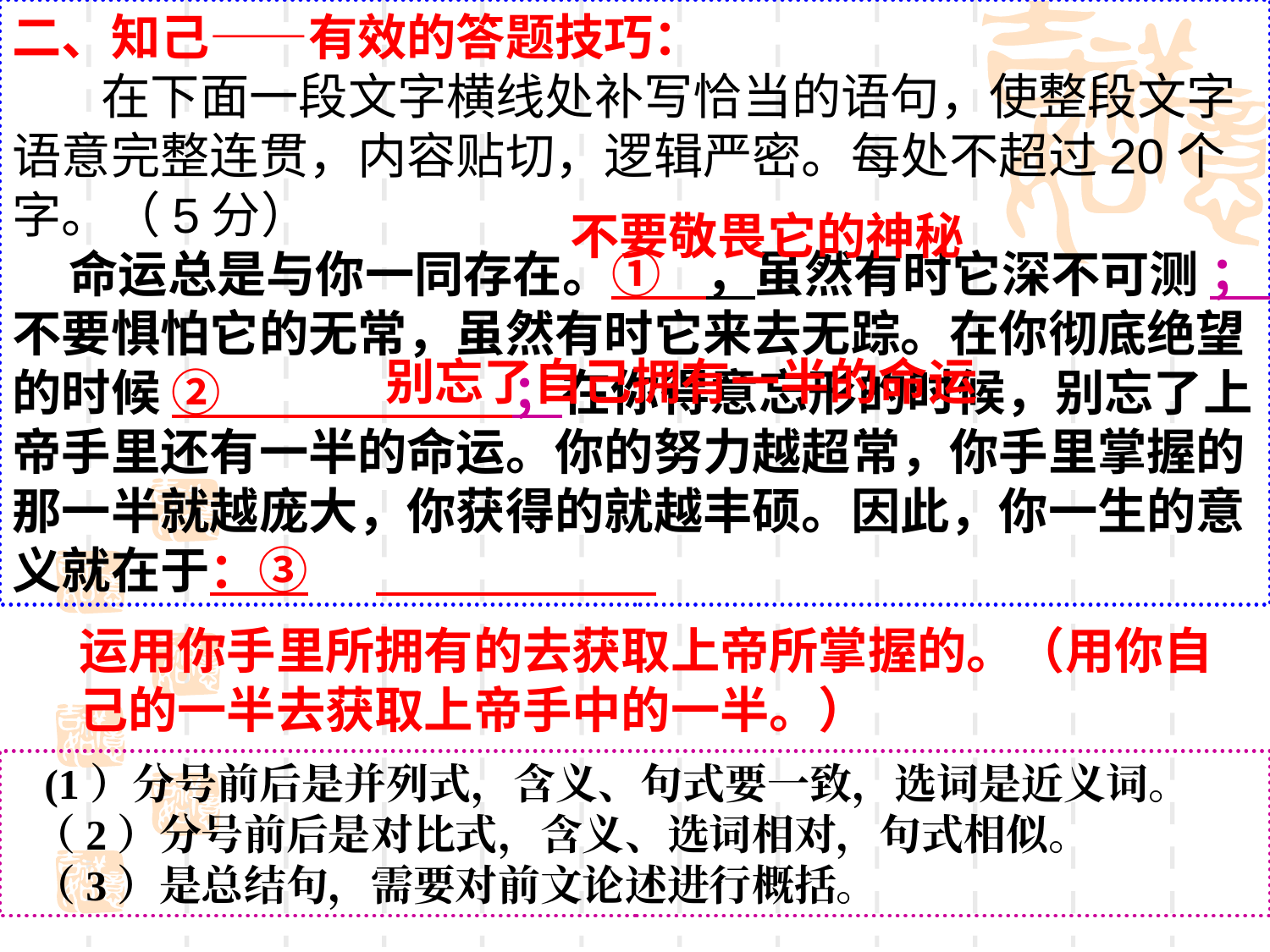

二、知己——有效的答题技巧：
       在下面一段文字横线处补写恰当的语句，使整段文字语意完整连贯，内容贴切，逻辑严密。每处不超过20个字。（5分）
    命运总是与你一同存在。①    ，虽然有时它深不可测 ；不要惧怕它的无常，虽然有时它来去无踪。在你彻底绝望的时候 ②                          ；在你得意忘形的时候，别忘了上帝手里还有一半的命运。你的努力越超常，你手里掌握的那一半就越庞大，你获得的就越丰硕。因此，你一生的意义就在于：③
不要敬畏它的神秘
别忘了自己拥有一半的命运
运用你手里所拥有的去获取上帝所掌握的。（用你自己的一半去获取上帝手中的一半。）
   (1）分号前后是并列式，含义、句式要一致，选词是近义词。
 （2）分号前后是对比式，含义、选词相对，句式相似。
 （3）是总结句，需要对前文论述进行概括。